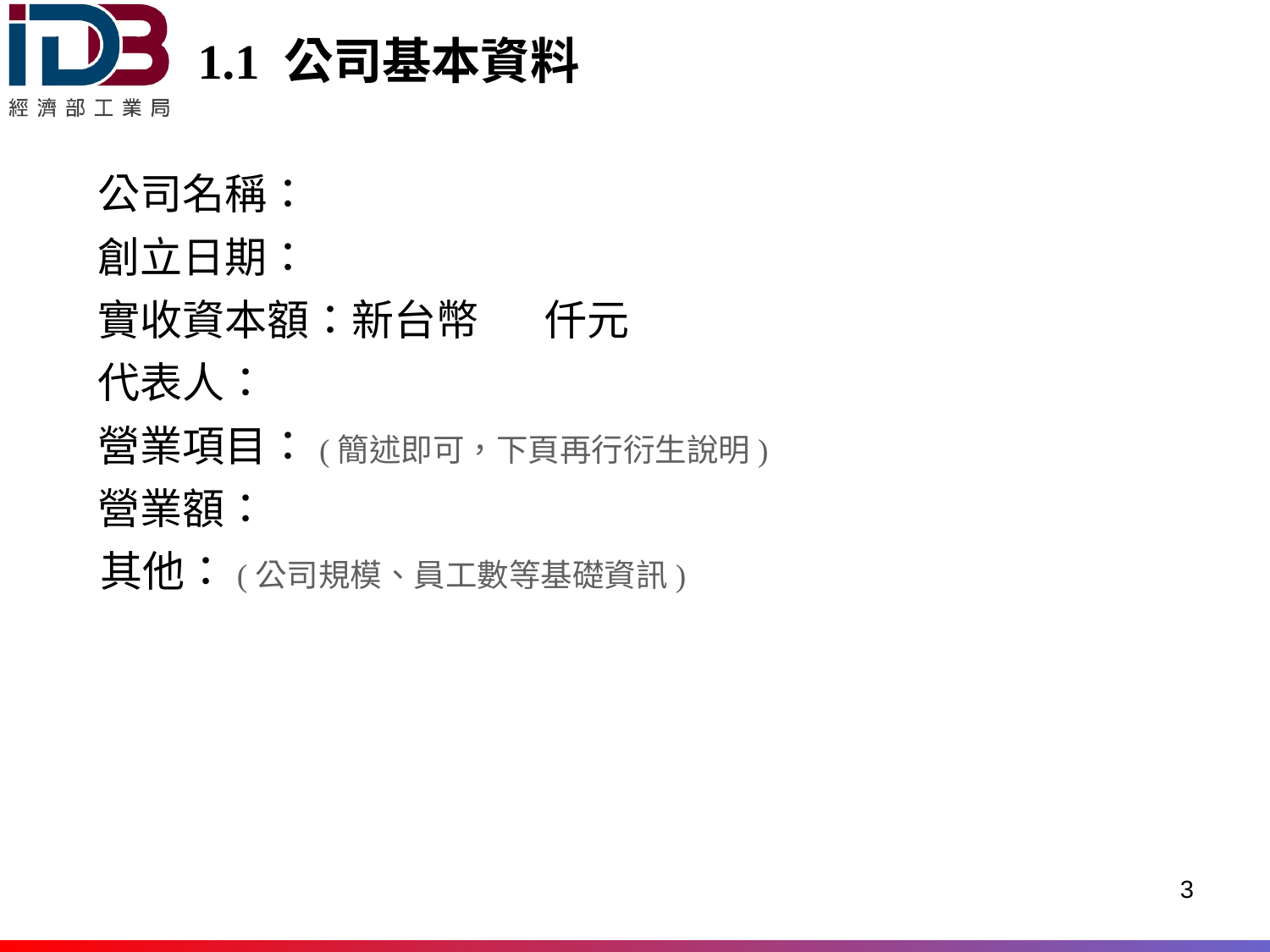

# 1.1 公司基本資料
公司名稱：
創立日期：
實收資本額：新台幣       仟元
代表人：
營業項目：(簡述即可，下頁再行衍生說明)
營業額：
其他：(公司規模、員工數等基礎資訊)

3